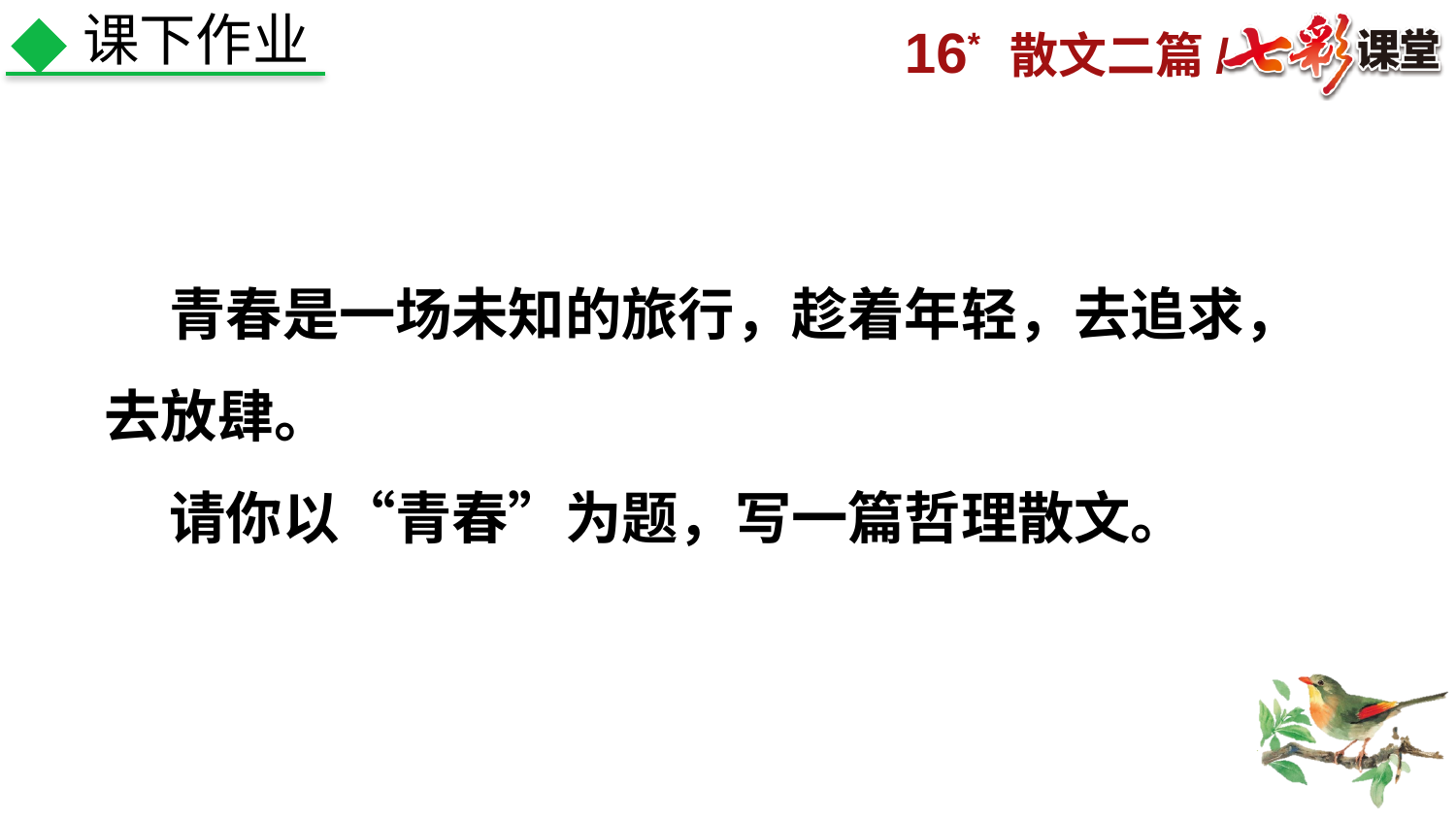

课下作业

    青春是一场未知的旅行，趁着年轻，去追求，去放肆。
    请你以“青春”为题，写一篇哲理散文。